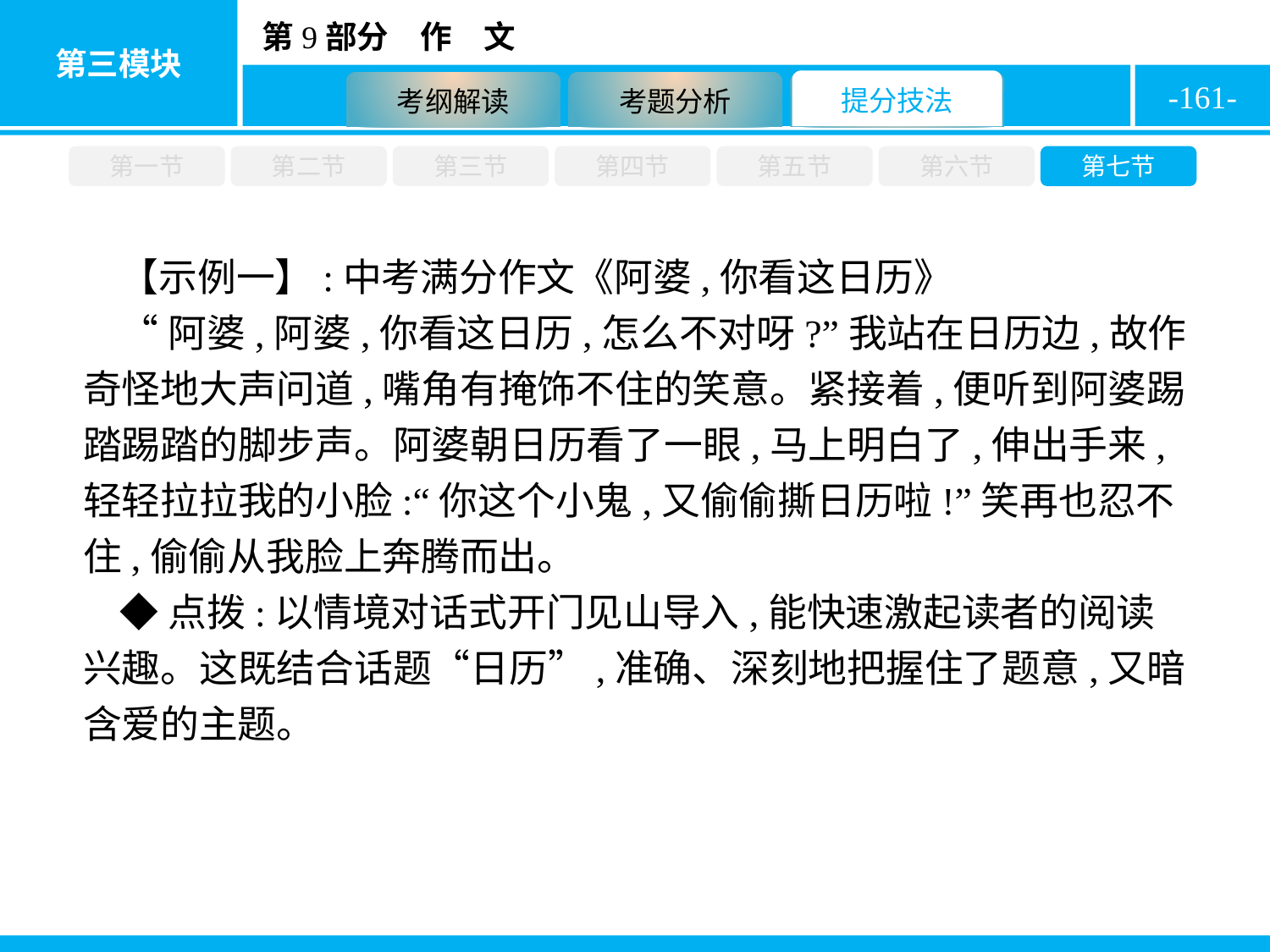

-161-
第一节
第二节
第三节
第四节
第五节
第六节
第七节
【示例一】:中考满分作文《阿婆,你看这日历》
“阿婆,阿婆,你看这日历,怎么不对呀?”我站在日历边,故作奇怪地大声问道,嘴角有掩饰不住的笑意。紧接着,便听到阿婆踢踏踢踏的脚步声。阿婆朝日历看了一眼,马上明白了,伸出手来,轻轻拉拉我的小脸:“你这个小鬼,又偷偷撕日历啦!”笑再也忍不住,偷偷从我脸上奔腾而出。
◆点拨:以情境对话式开门见山导入,能快速激起读者的阅读兴趣。这既结合话题“日历”,准确、深刻地把握住了题意,又暗含爱的主题。